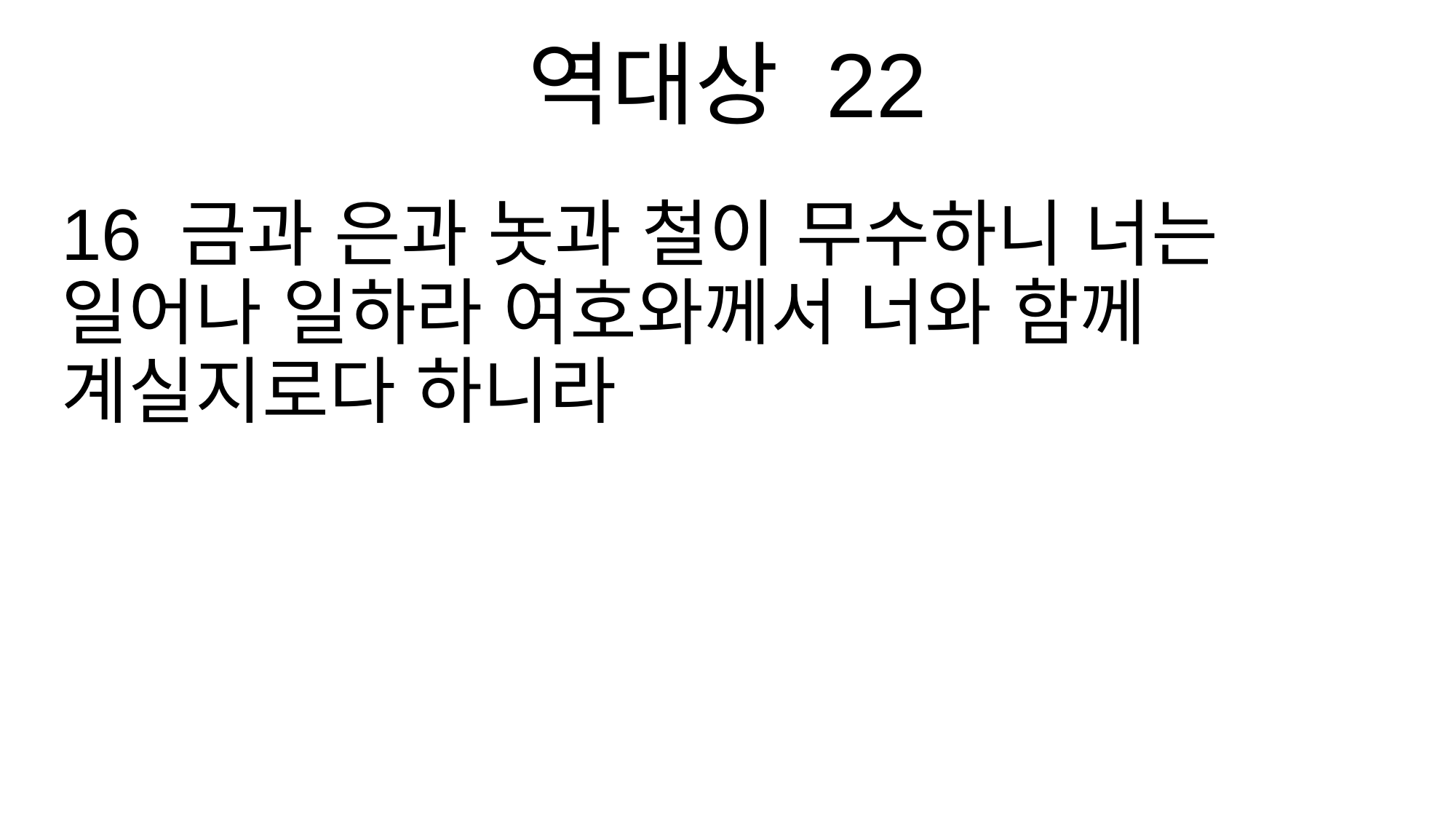

역대상 22
16 금과 은과 놋과 철이 무수하니 너는 일어나 일하라 여호와께서 너와 함께 계실지로다 하니라